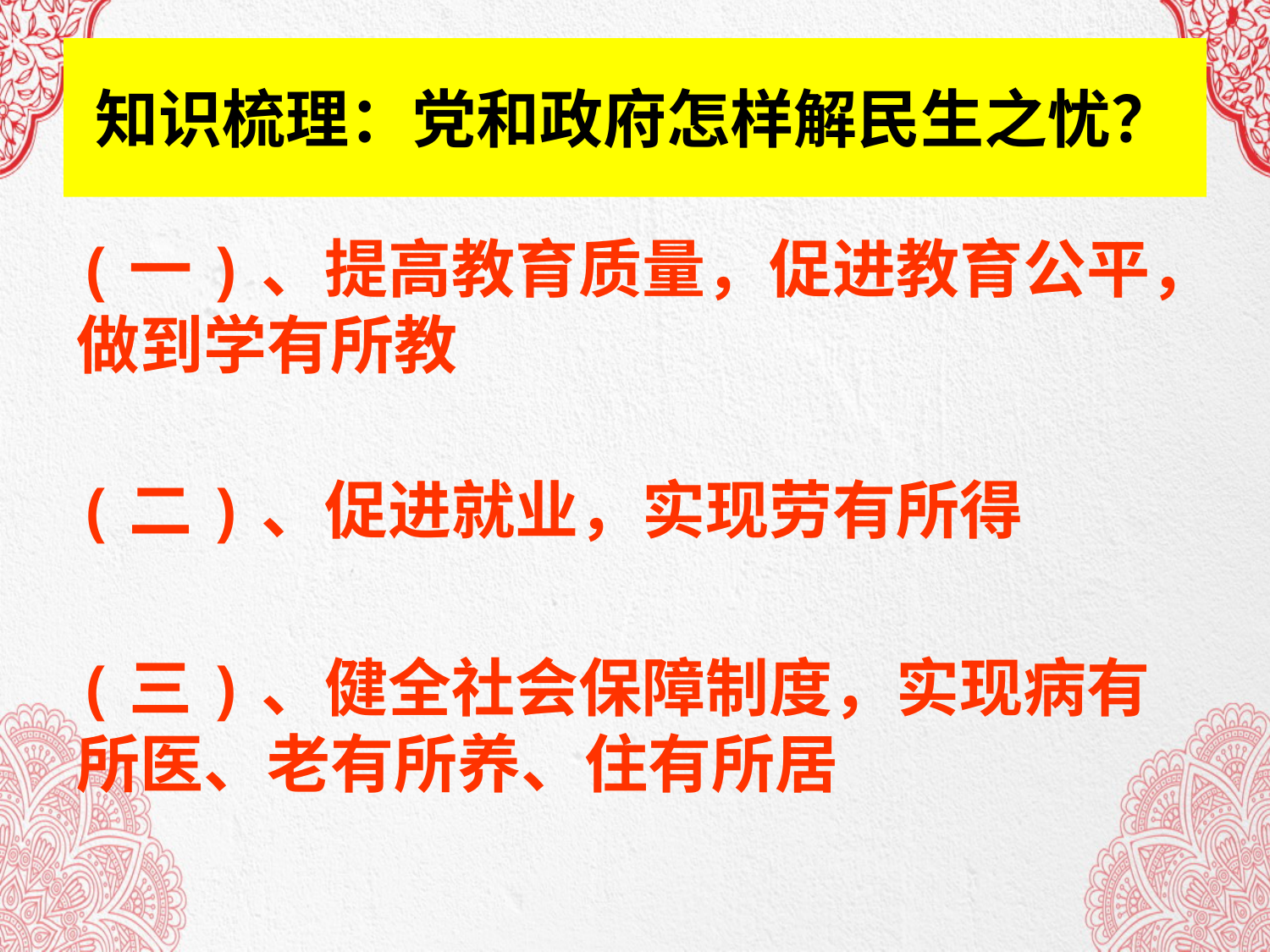

# 知识梳理：党和政府怎样解民生之忧？
(一)、提高教育质量，促进教育公平，做到学有所教
(二)、促进就业，实现劳有所得

(三)、健全社会保障制度，实现病有所医、老有所养、住有所居